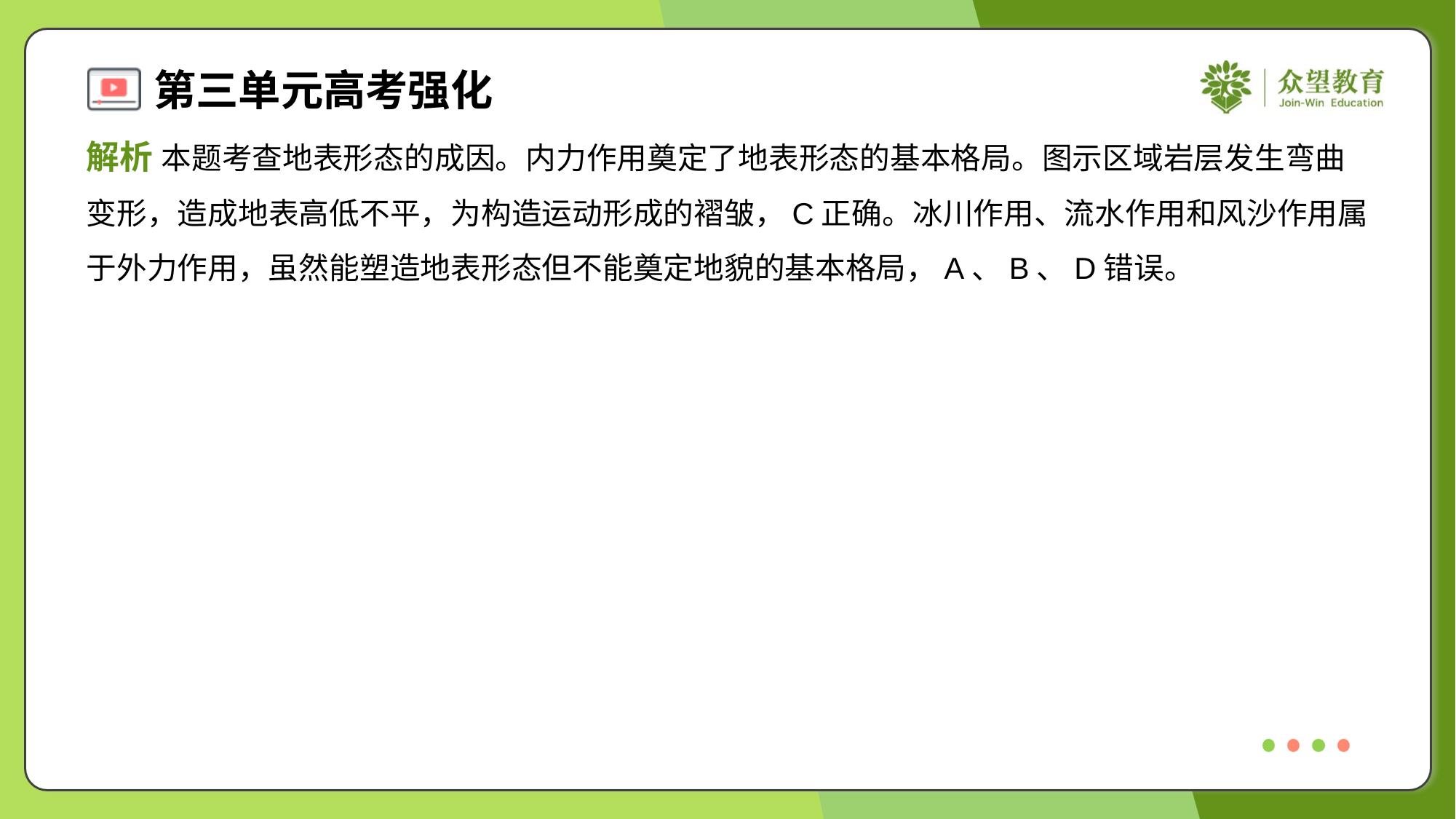

解析 本题考查地表形态的成因。内力作用奠定了地表形态的基本格局。图示区域岩层发生弯曲
变形，造成地表高低不平，为构造运动形成的褶皱，C正确。冰川作用、流水作用和风沙作用属
于外力作用，虽然能塑造地表形态但不能奠定地貌的基本格局，A、B、D错误。